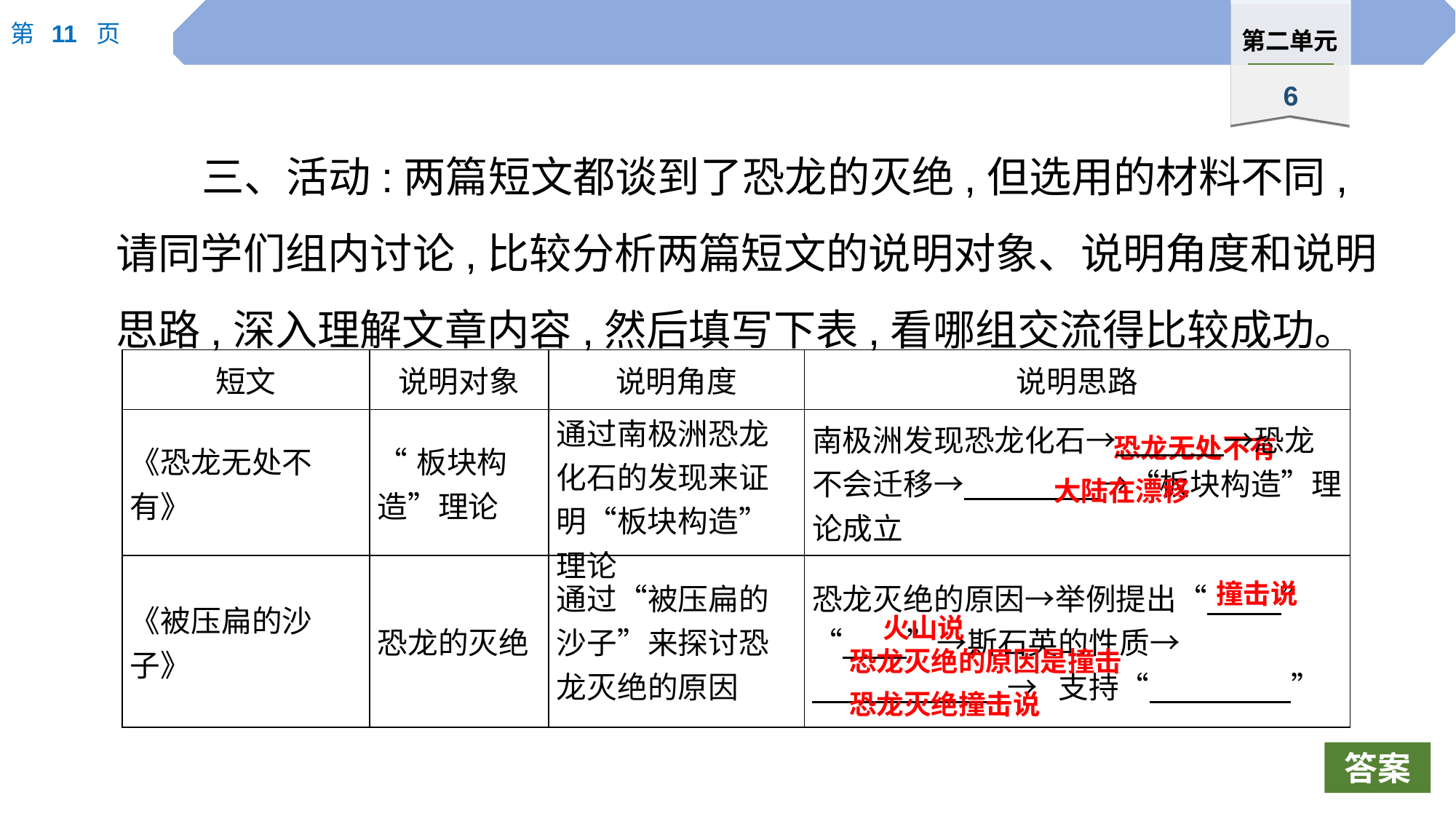

三、活动:两篇短文都谈到了恐龙的灭绝,但选用的材料不同,请同学们组内讨论,比较分析两篇短文的说明对象、说明角度和说明思路,深入理解文章内容,然后填写下表,看哪组交流得比较成功。
| 短文 | 说明对象 | 说明角度 | 说明思路 |
| --- | --- | --- | --- |
| 《恐龙无处不有》 | “板块构造”理论 | 通过南极洲恐龙化石的发现来证明“板块构造”理论 | 南极洲发现恐龙化石→　 　→恐龙不会迁移→　 　→“板块构造”理论成立 |
| 《被压扁的沙子》 | 恐龙的灭绝 | 通过“被压扁的沙子”来探讨恐龙灭绝的原因 | 恐龙灭绝的原因→举例提出“　 　”“　 ”→斯石英的性质→ 　 　→ 支持“　 　” |
恐龙无处不有
大陆在漂移
撞击说
火山说
恐龙灭绝的原因是撞击
恐龙灭绝撞击说
答案